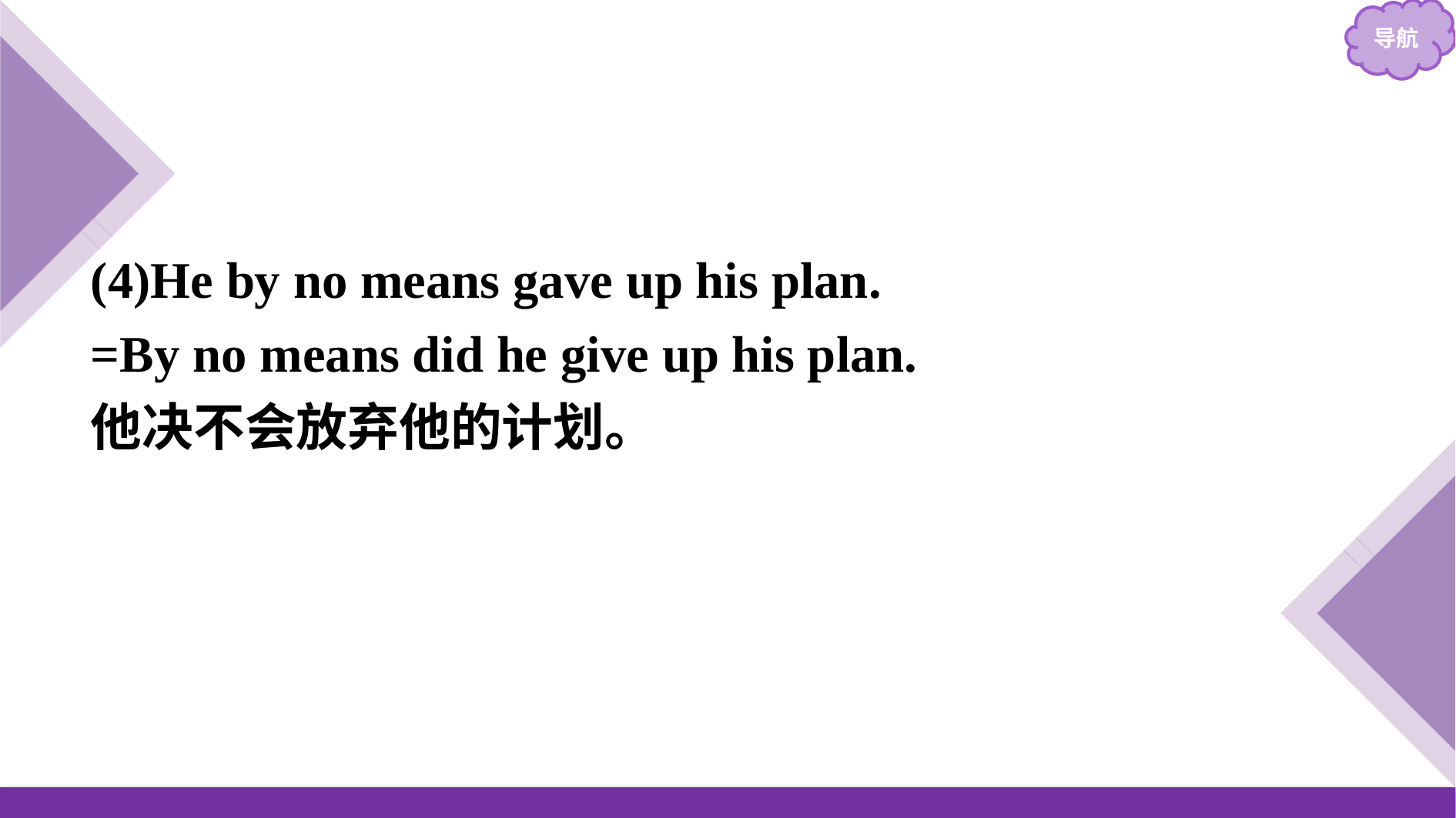

(4)He by no means gave up his plan.
=By no means did he give up his plan.
他决不会放弃他的计划。